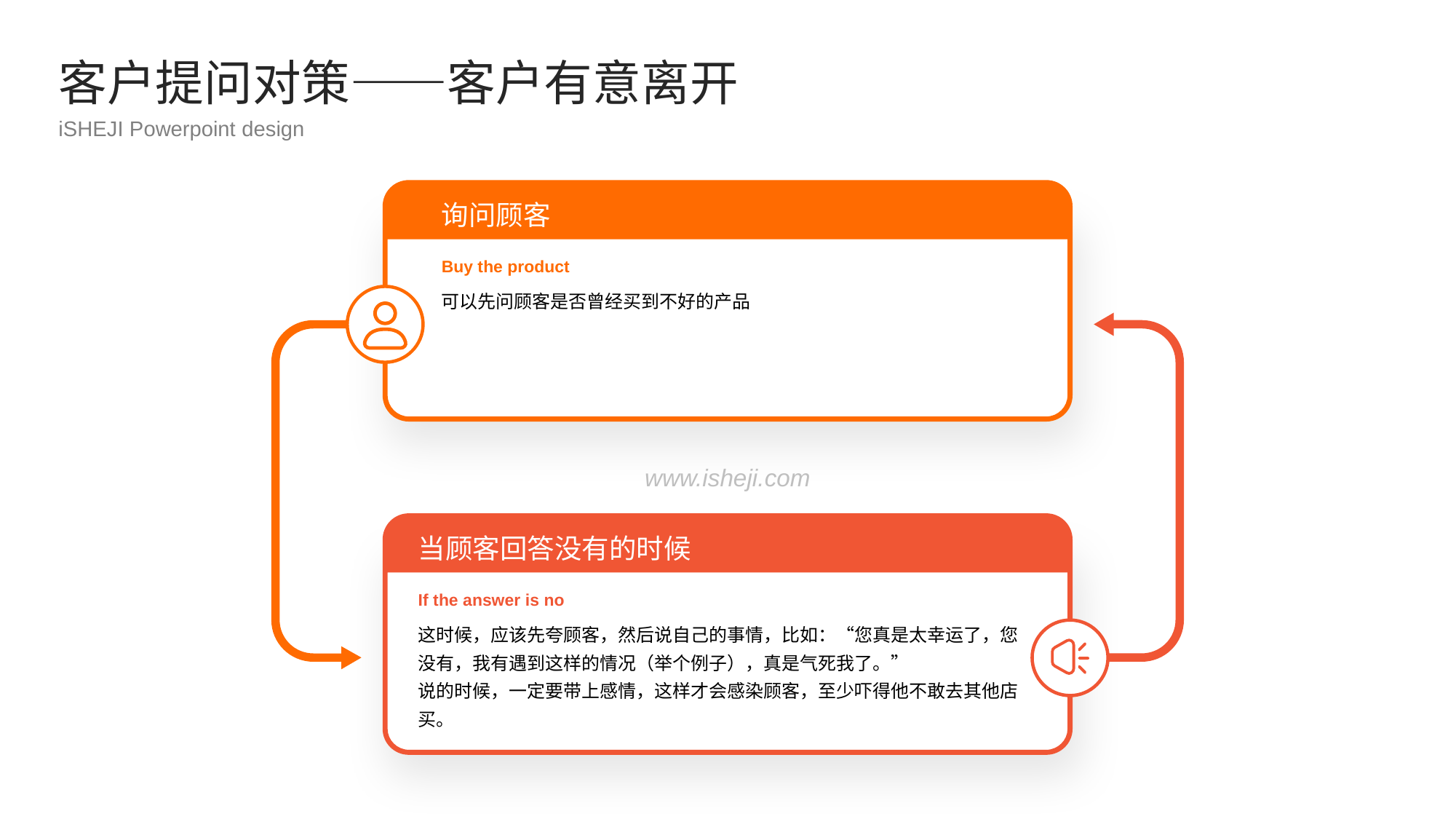

客户提问对策——客户有意离开
iSHEJI Powerpoint design

询问顾客

Buy the product
可以先问顾客是否曾经买到不好的产品

www.isheji.com

当顾客回答没有的时候

If the answer is no

这时候，应该先夸顾客，然后说自己的事情，比如：“您真是太幸运了，您没有，我有遇到这样的情况（举个例子），真是气死我了。”
说的时候，一定要带上感情，这样才会感染顾客，至少吓得他不敢去其他店买。